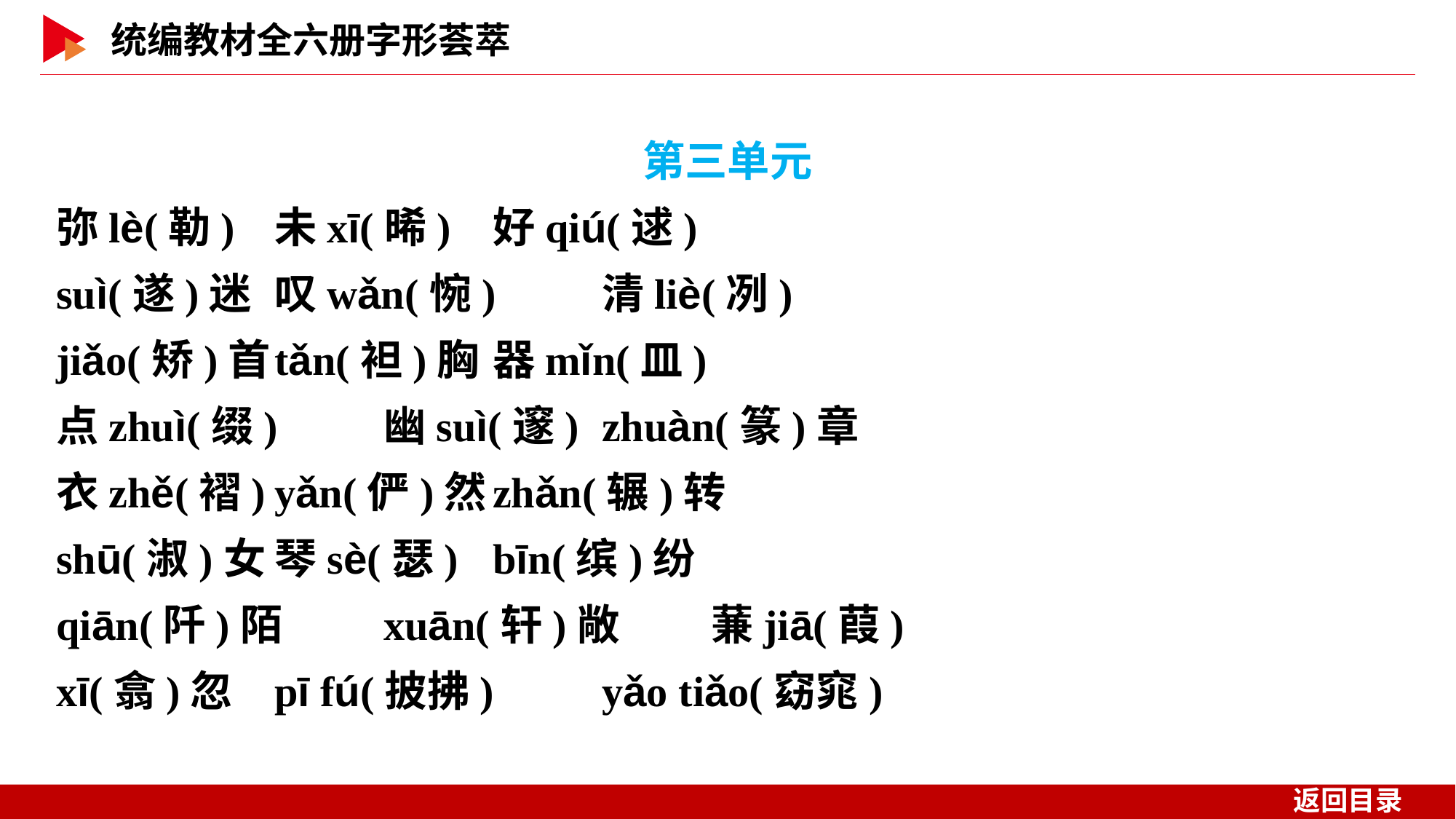

第三单元
弥lè(勒)	未xī(晞)	好qiú(逑)
suì(遂)迷	叹wǎn(惋)	清liè(冽)
jiǎo(矫)首	tǎn(袒)胸	器mǐn(皿)
点zhuì(缀)	幽suì(邃)	zhuàn(篆)章
衣zhě(褶)	yǎn(俨)然	zhǎn(辗)转
shū(淑)女	琴sè(瑟)	bīn(缤)纷
qiān(阡)陌	xuān(轩)敞	蒹jiā(葭)
xī(翕)忽	pī fú(披拂)	yǎo tiǎo(窈窕)